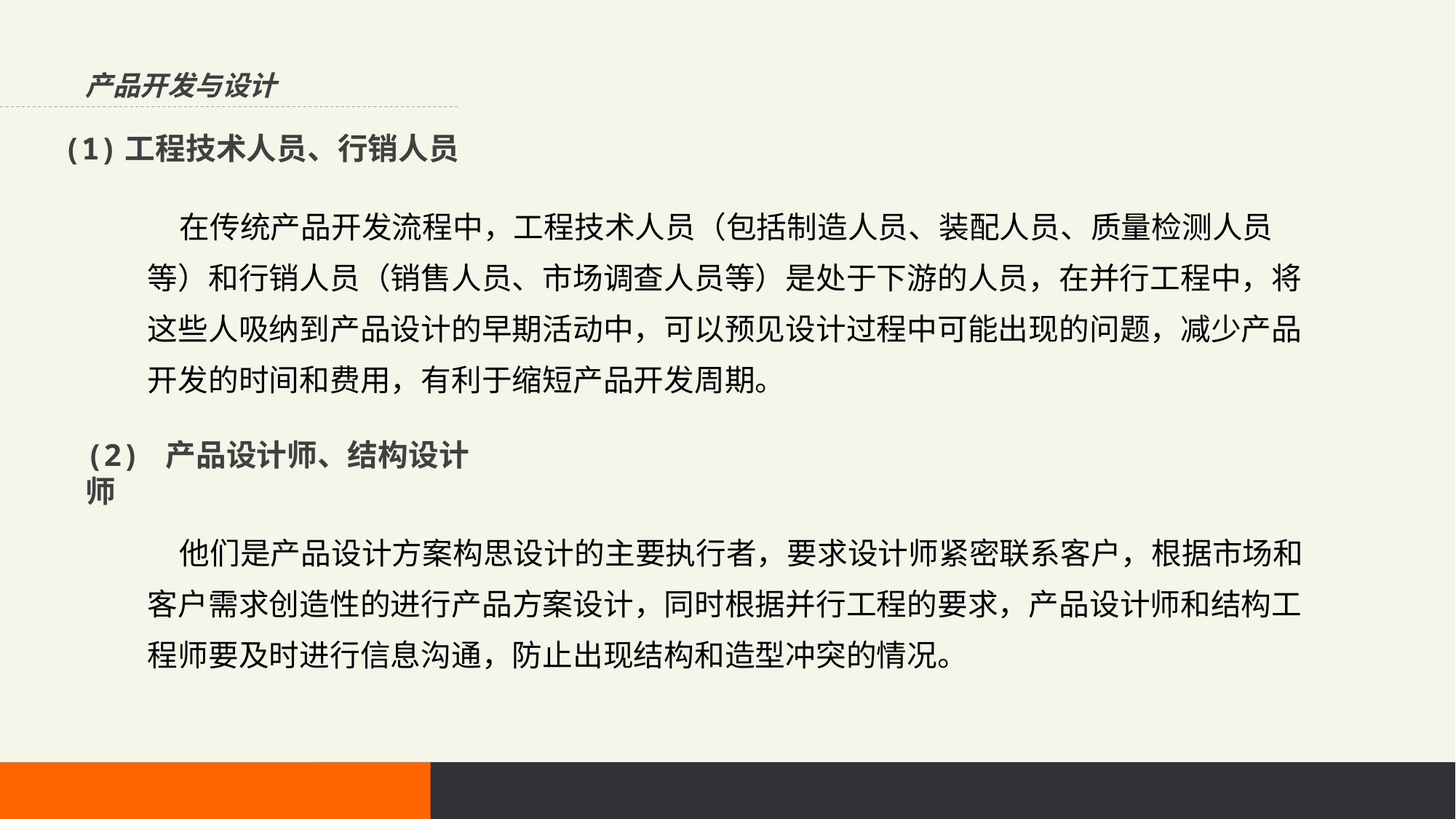

产品开发与设计
(1)工程技术人员、行销人员
在传统产品开发流程中，工程技术人员（包括制造人员、装配人员、质量检测人员等）和行销人员（销售人员、市场调查人员等）是处于下游的人员，在并行工程中，将这些人吸纳到产品设计的早期活动中，可以预见设计过程中可能出现的问题，减少产品开发的时间和费用，有利于缩短产品开发周期。
(2) 产品设计师、结构设计师
他们是产品设计方案构思设计的主要执行者，要求设计师紧密联系客户，根据市场和客户需求创造性的进行产品方案设计，同时根据并行工程的要求，产品设计师和结构工程师要及时进行信息沟通，防止出现结构和造型冲突的情况。